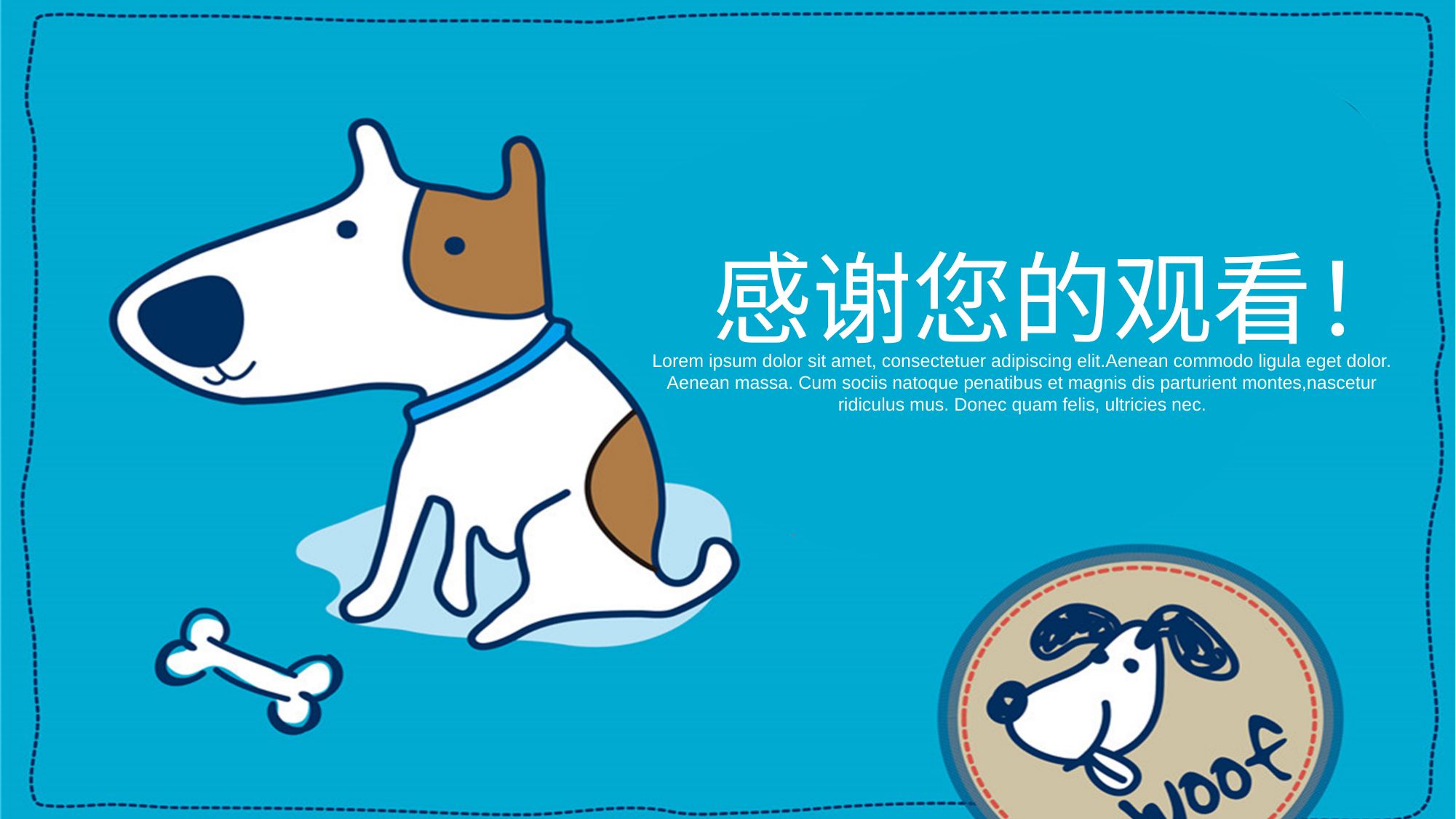

感谢您的观看！
Lorem ipsum dolor sit amet, consectetuer adipiscing elit.Aenean commodo ligula eget dolor. Aenean massa. Cum sociis natoque penatibus et magnis dis parturient montes,nascetur ridiculus mus. Donec quam felis, ultricies nec.